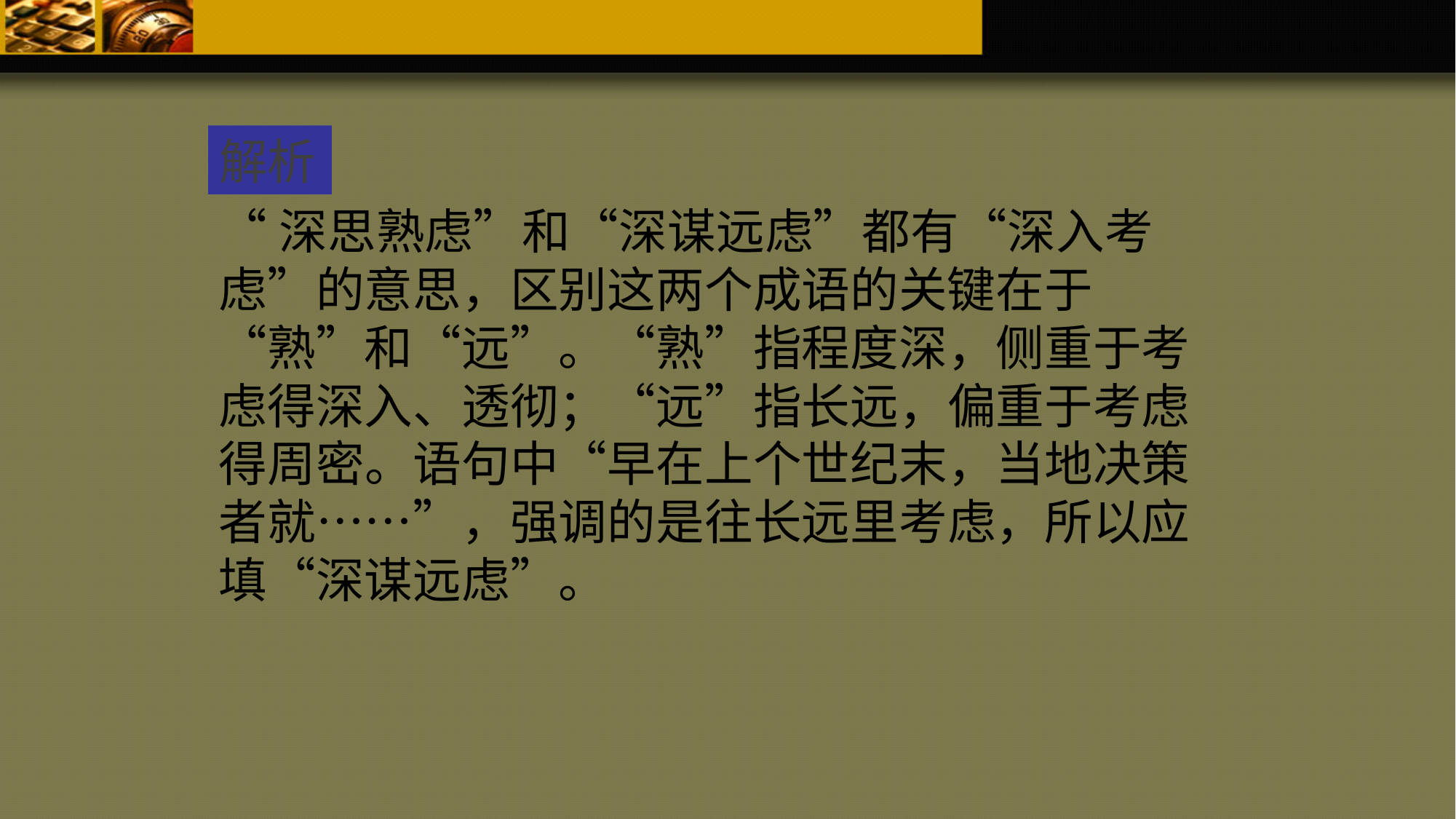

解析
“深思熟虑”和“深谋远虑”都有“深入考虑”的意思，区别这两个成语的关键在于“熟”和“远”。“熟”指程度深，侧重于考虑得深入、透彻；“远”指长远，偏重于考虑得周密。语句中“早在上个世纪末，当地决策者就……”，强调的是往长远里考虑，所以应填“深谋远虑”。